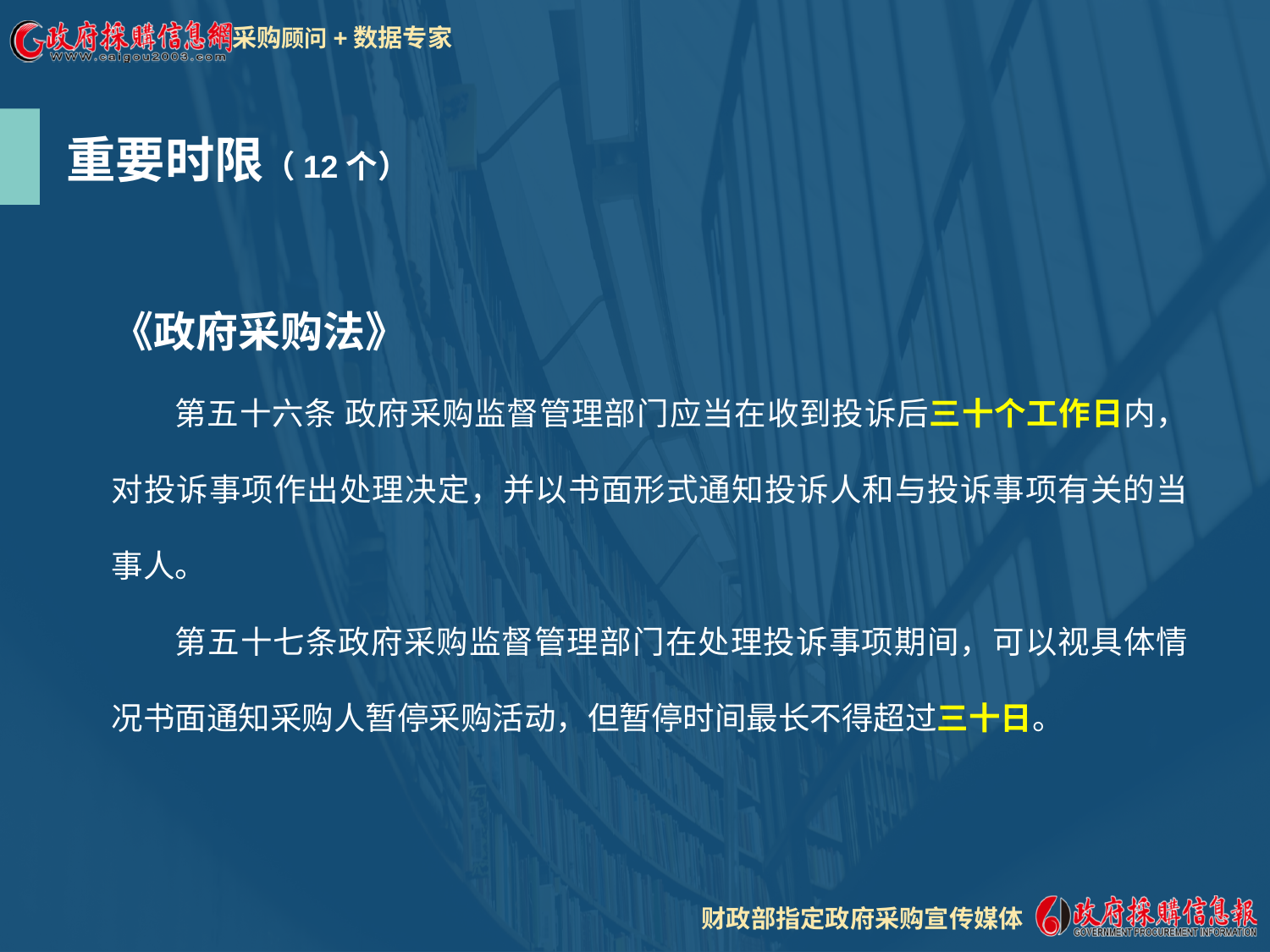

重要时限（12个）
《政府采购法》
第五十六条 政府采购监督管理部门应当在收到投诉后三十个工作日内，对投诉事项作出处理决定，并以书面形式通知投诉人和与投诉事项有关的当事人。
第五十七条政府采购监督管理部门在处理投诉事项期间，可以视具体情况书面通知采购人暂停采购活动，但暂停时间最长不得超过三十日。